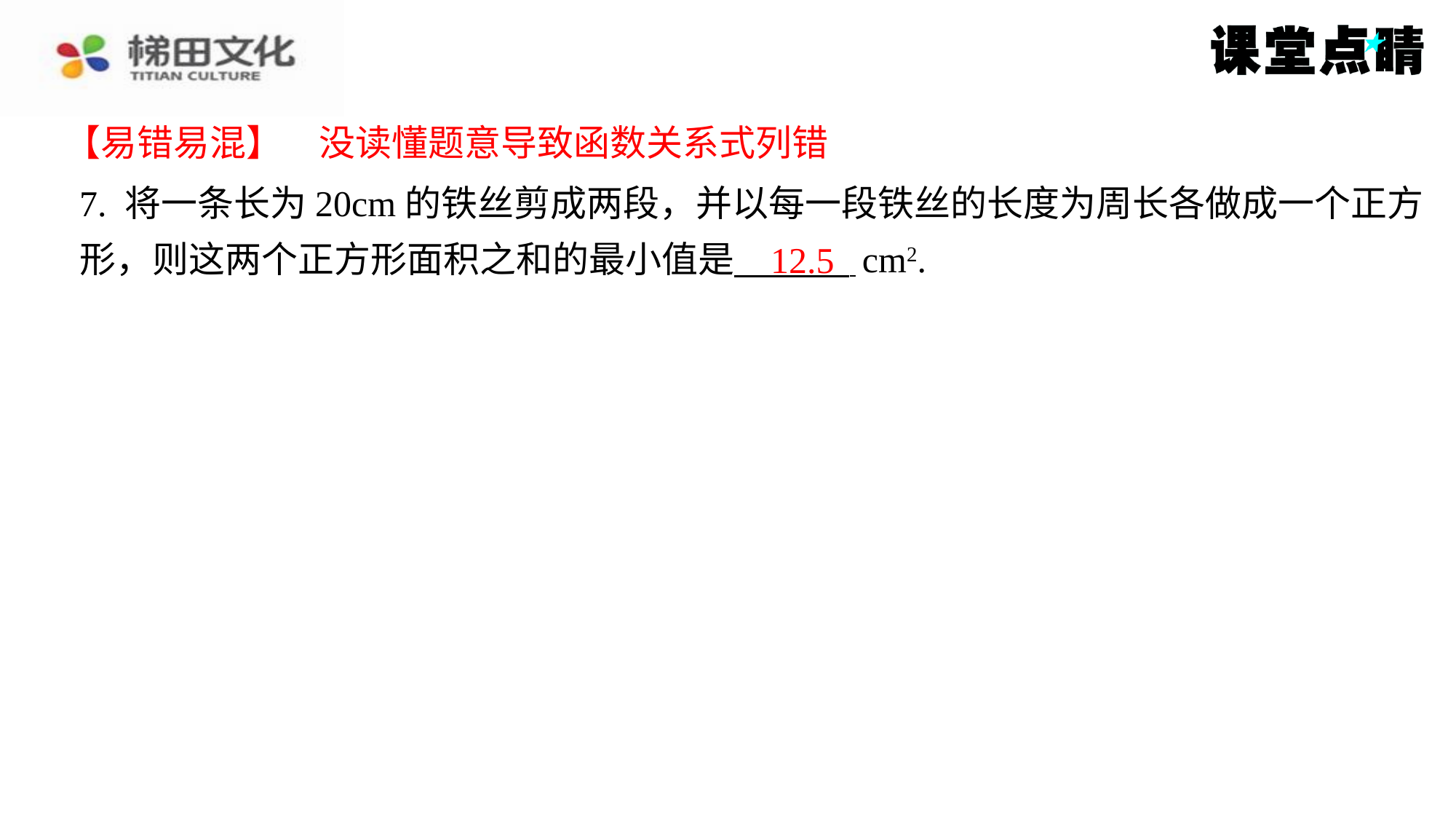

【易错易混】　没读懂题意导致函数关系式列错
【易错易混】　没读懂题意导致函数关系式列错
7. 将一条长为20cm的铁丝剪成两段，并以每一段铁丝的长度为周长各做成一个正方
形，则这两个正方形面积之和的最小值是                  cm2.
12.5